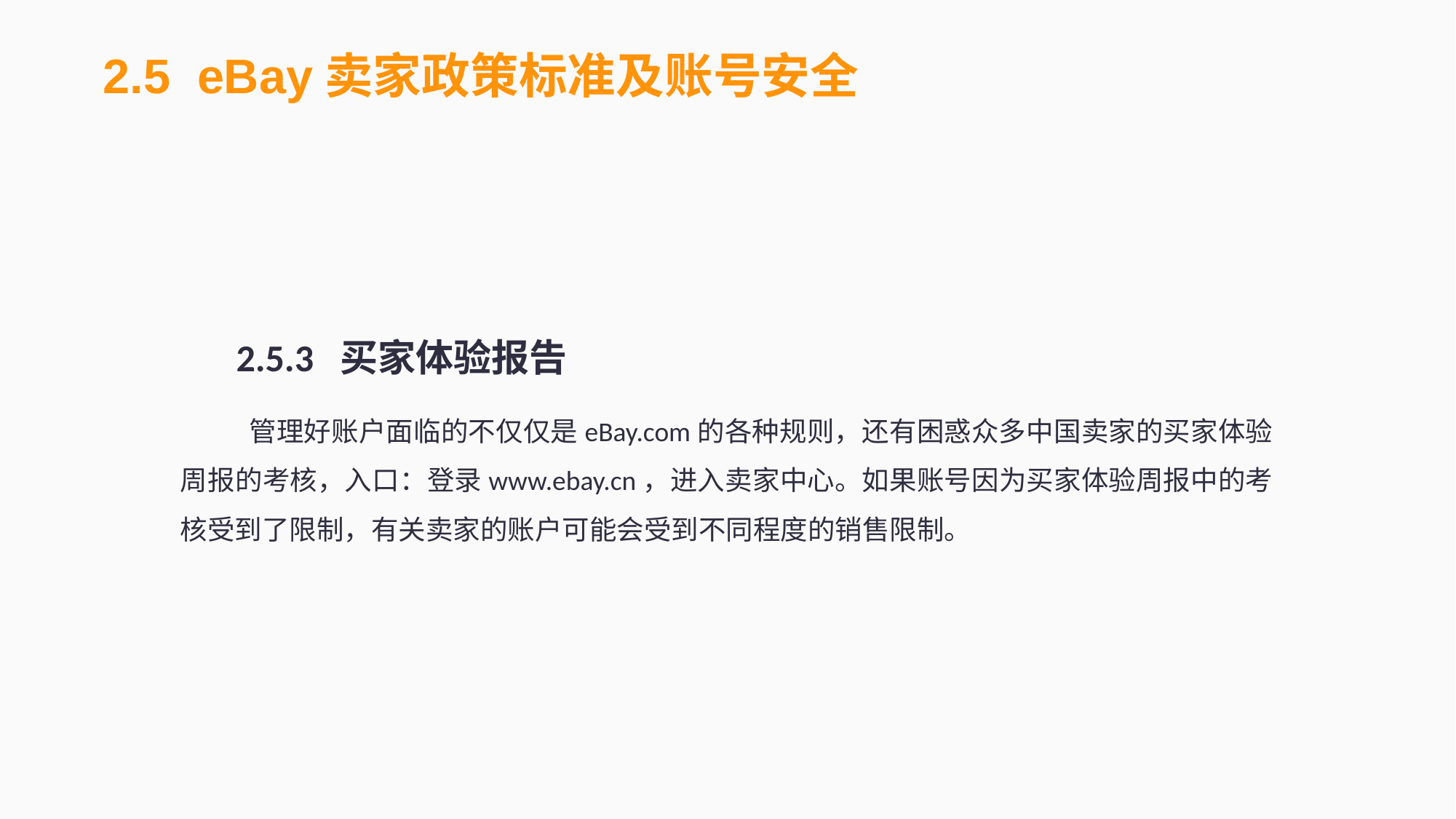

2.5  eBay卖家政策标准及账号安全
2.5.3  买家体验报告
 管理好账户面临的不仅仅是eBay.com的各种规则，还有困惑众多中国卖家的买家体验周报的考核，入口：登录www.ebay.cn，进入卖家中心。如果账号因为买家体验周报中的考核受到了限制，有关卖家的账户可能会受到不同程度的销售限制。